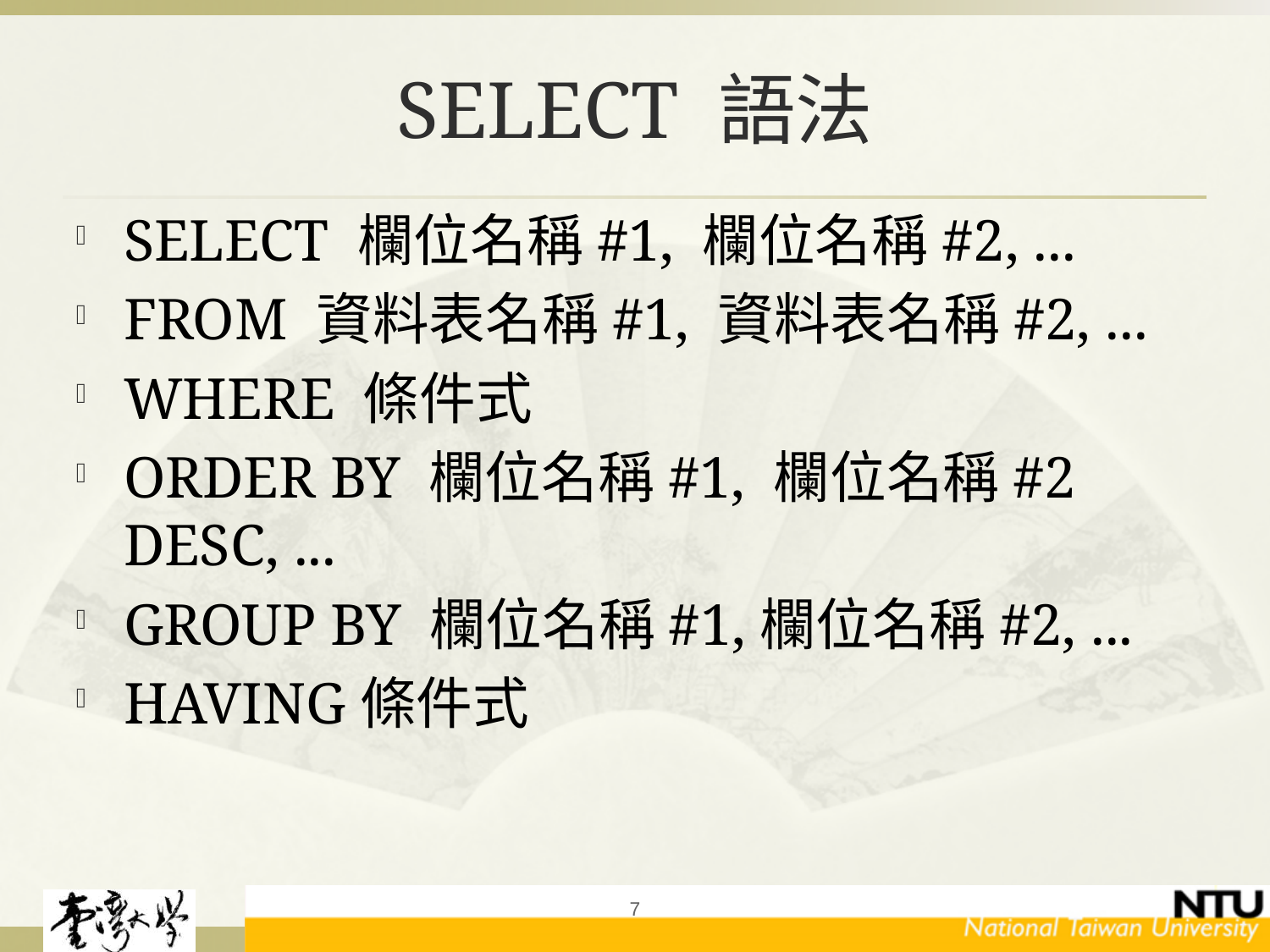

# SELECT 語法
SELECT 欄位名稱#1, 欄位名稱#2, ...
FROM 資料表名稱#1, 資料表名稱#2, ...
WHERE 條件式
ORDER BY 欄位名稱#1, 欄位名稱#2 DESC, ...
GROUP BY 欄位名稱#1,欄位名稱#2, ...
HAVING條件式

7